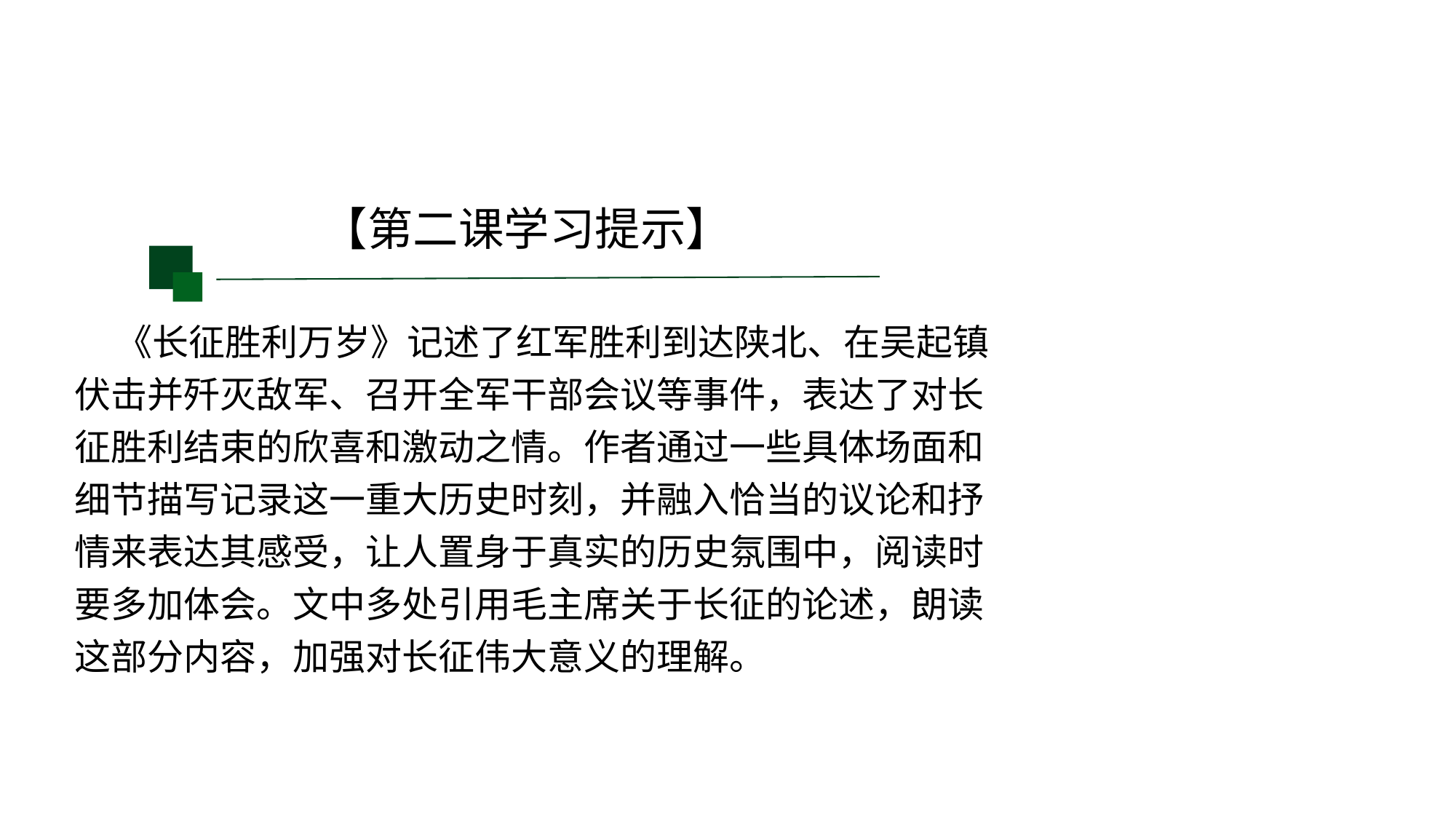

【第二课学习提示】

    《长征胜利万岁》记述了红军胜利到达陕北、在吴起镇伏击并歼灭敌军、召开全军干部会议等事件，表达了对长征胜利结束的欣喜和激动之情。作者通过一些具体场面和细节描写记录这一重大历史时刻，并融入恰当的议论和抒情来表达其感受，让人置身于真实的历史氛围中，阅读时要多加体会。文中多处引用毛主席关于长征的论述，朗读这部分内容，加强对长征伟大意义的理解。